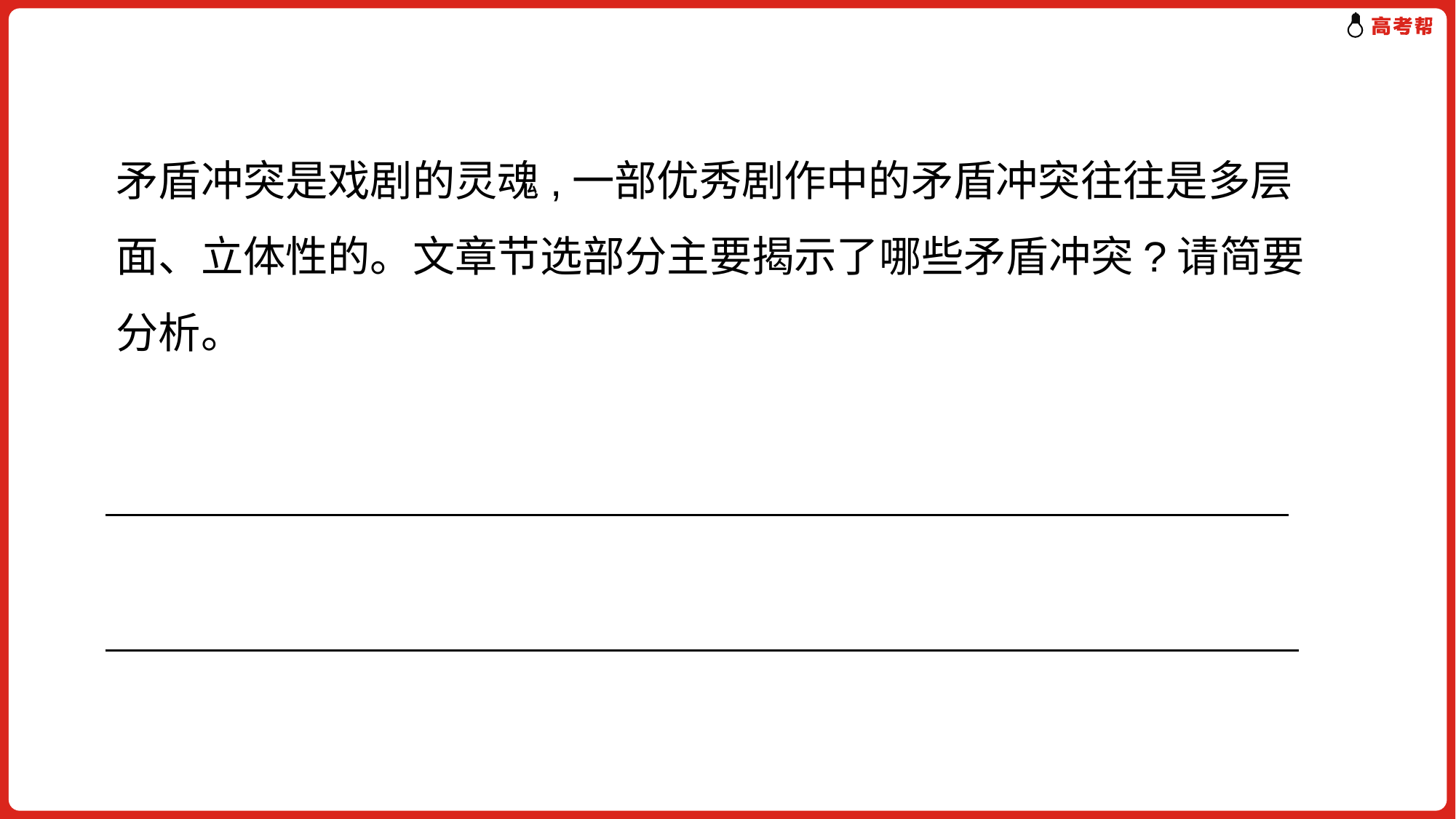

矛盾冲突是戏剧的灵魂,一部优秀剧作中的矛盾冲突往往是多层面、立体性的。文章节选部分主要揭示了哪些矛盾冲突?请简要分析。